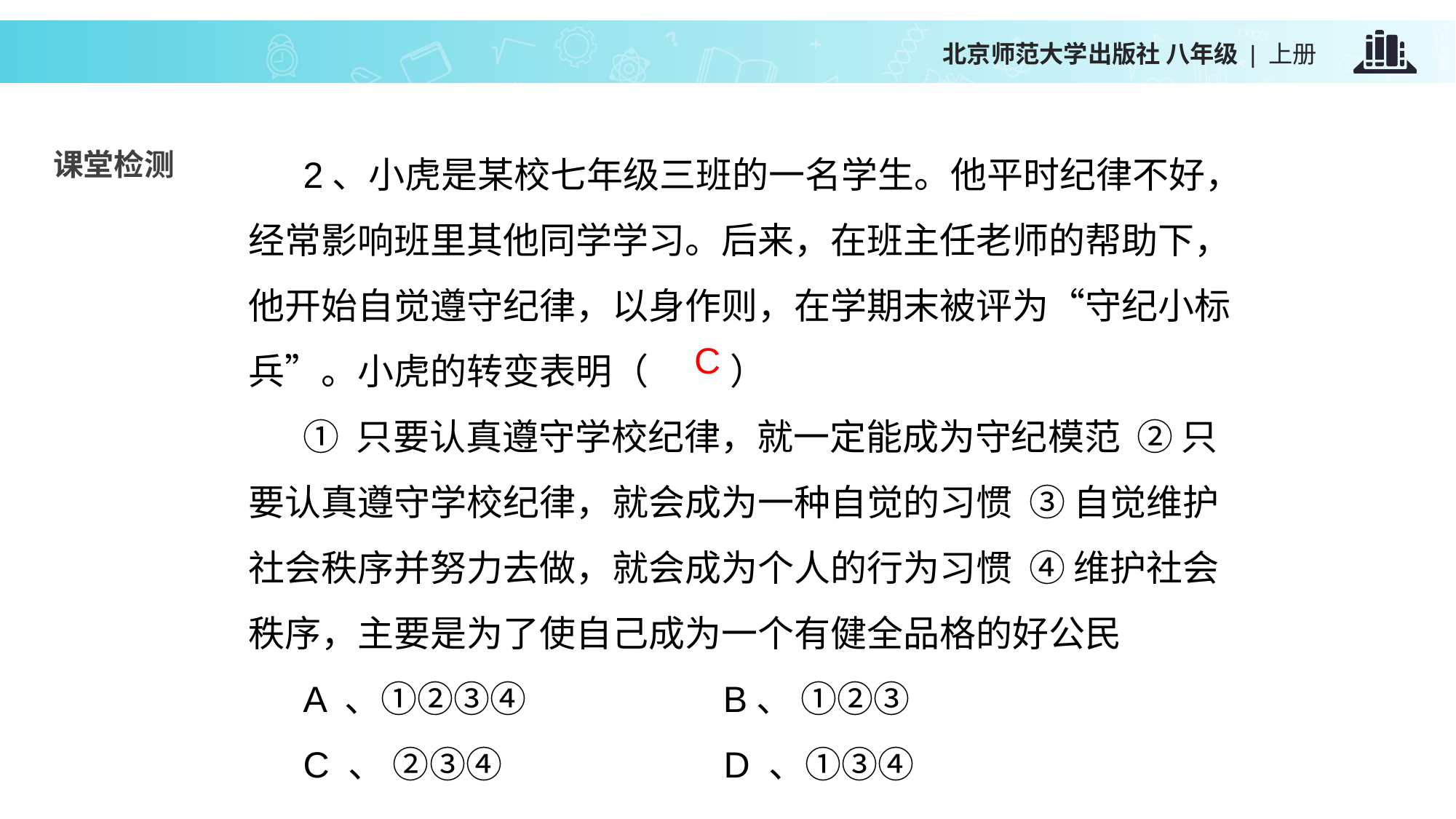

2、小虎是某校七年级三班的一名学生。他平时纪律不好，经常影响班里其他同学学习。后来，在班主任老师的帮助下，他开始自觉遵守纪律，以身作则，在学期末被评为“守纪小标兵”。小虎的转变表明（          ）
① 只要认真遵守学校纪律，就一定能成为守纪模范  ② 只要认真遵守学校纪律，就会成为一种自觉的习惯  ③ 自觉维护社会秩序并努力去做，就会成为个人的行为习惯  ④ 维护社会秩序，主要是为了使自己成为一个有健全品格的好公民
A 、①②③④                       B、 ①②③
C 、 ②③④                          D 、①③④
课堂检测
C